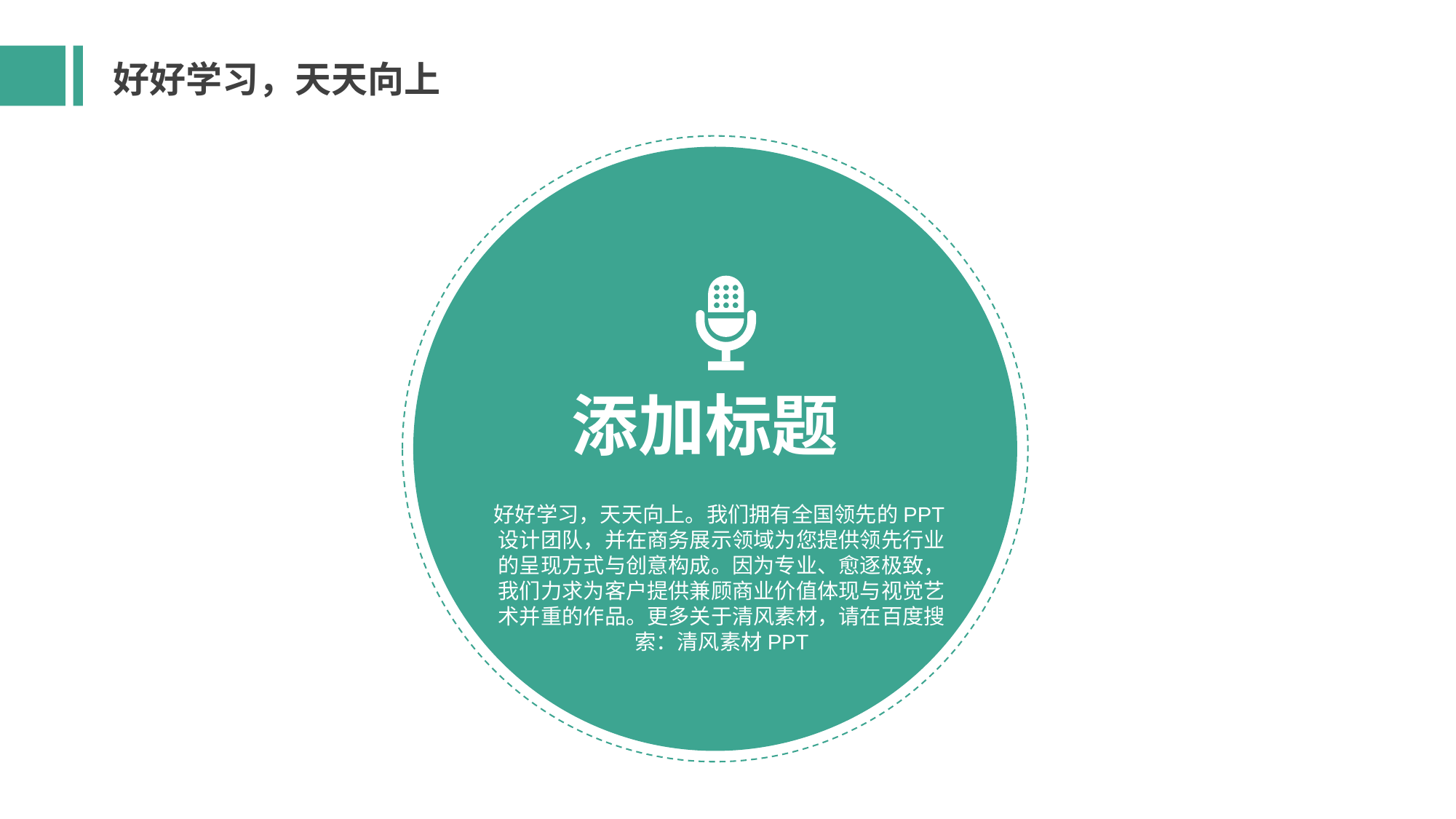

好好学习，天天向上

添加标题
好好学习，天天向上。我们拥有全国领先的PPT设计团队，并在商务展示领域为您提供领先行业的呈现方式与创意构成。因为专业、愈逐极致，我们力求为客户提供兼顾商业价值体现与视觉艺术并重的作品。更多关于清风素材，请在百度搜索：清风素材PPT